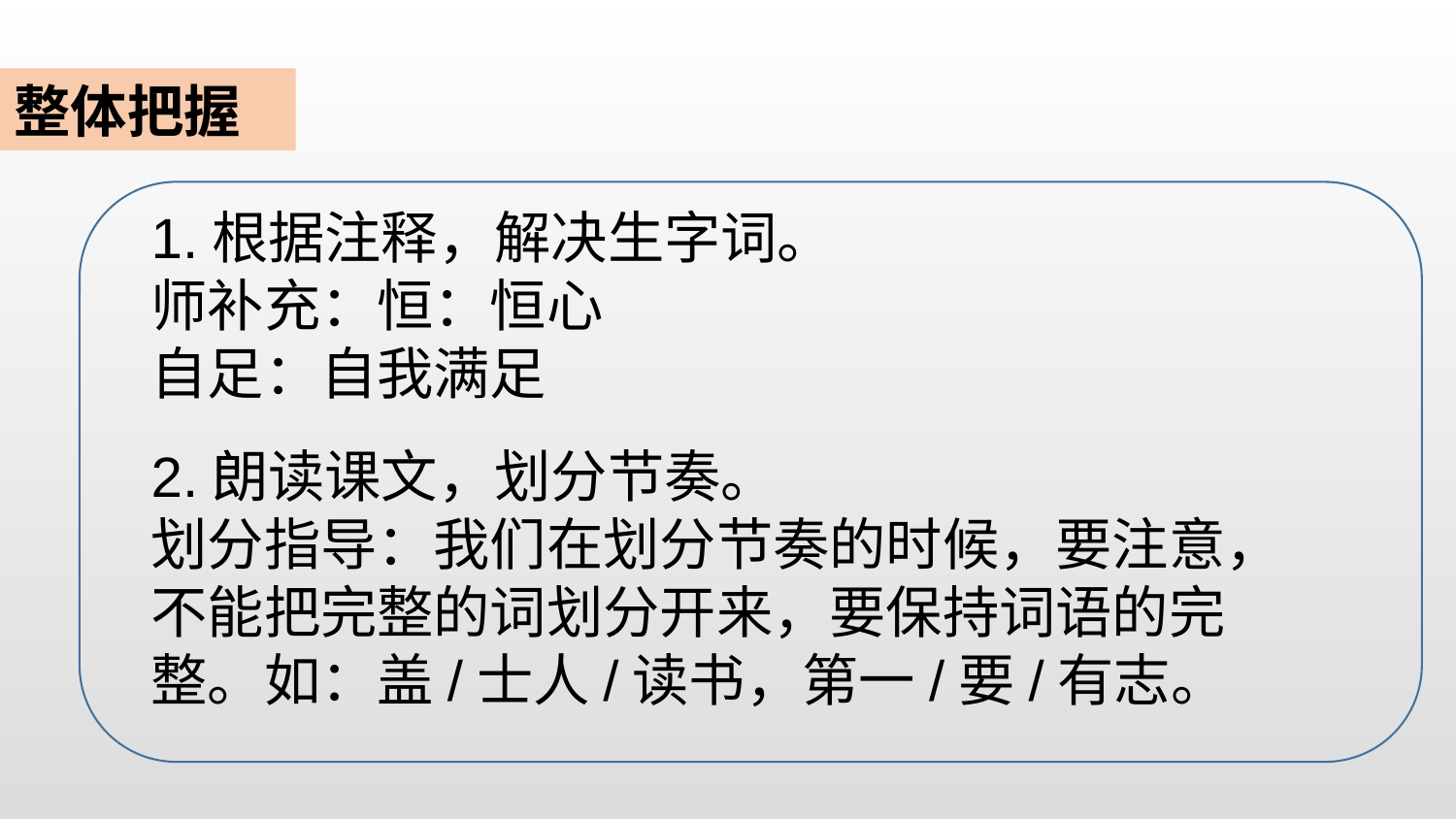

整体把握

1.根据注释，解决生字词。
师补充：恒：恒心
自足：自我满足
2.朗读课文，划分节奏。
划分指导：我们在划分节奏的时候，要注意，不能把完整的词划分开来，要保持词语的完整。如：盖/士人/读书，第一/要/有志。